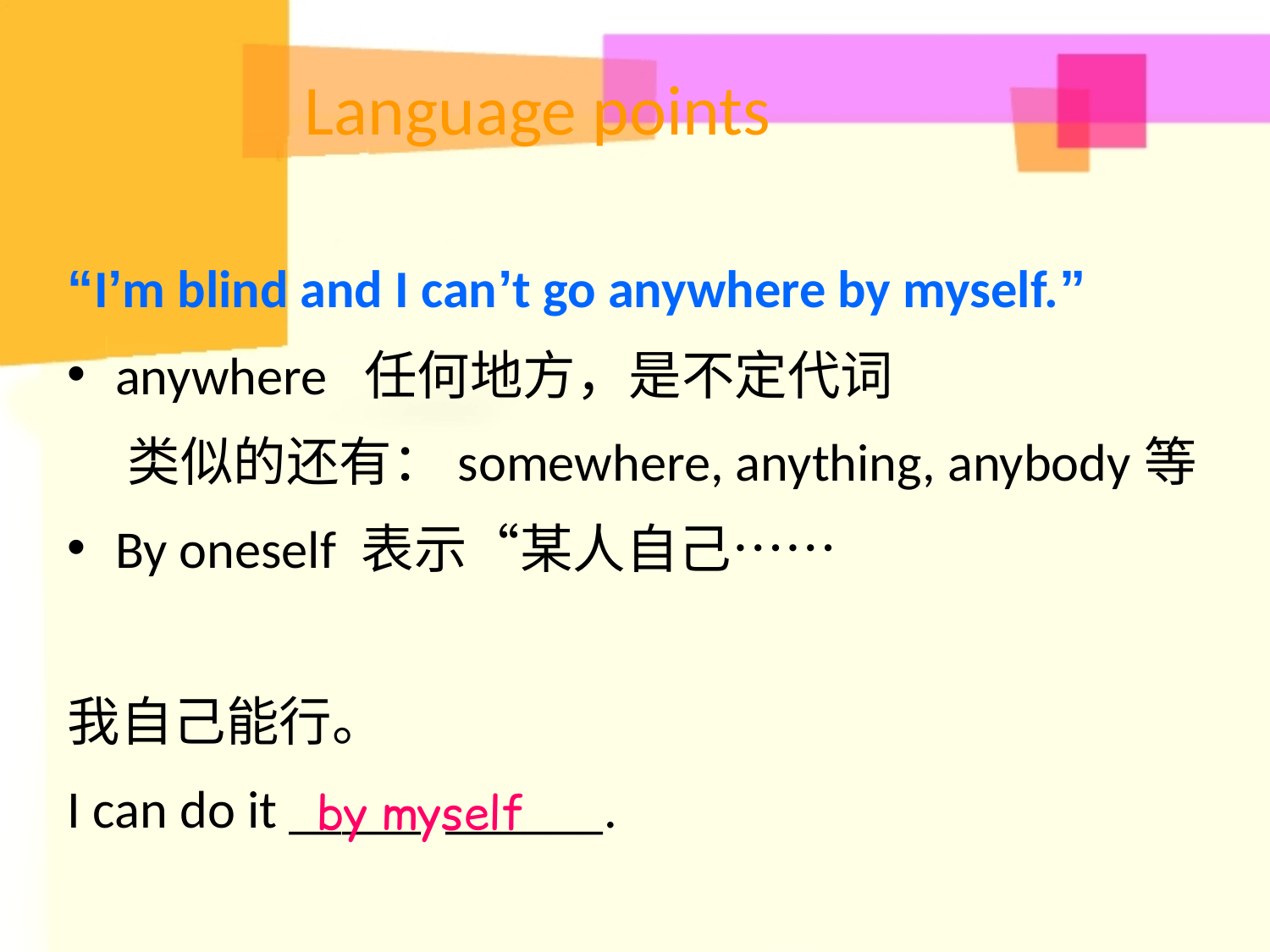

# Language points
“I’m blind and I can’t go anywhere by myself.”
anywhere  任何地方，是不定代词
    类似的还有：somewhere, anything, anybody等
By oneself 表示“某人自己……

我自己能行。
I can do it _____  ______.
by myself